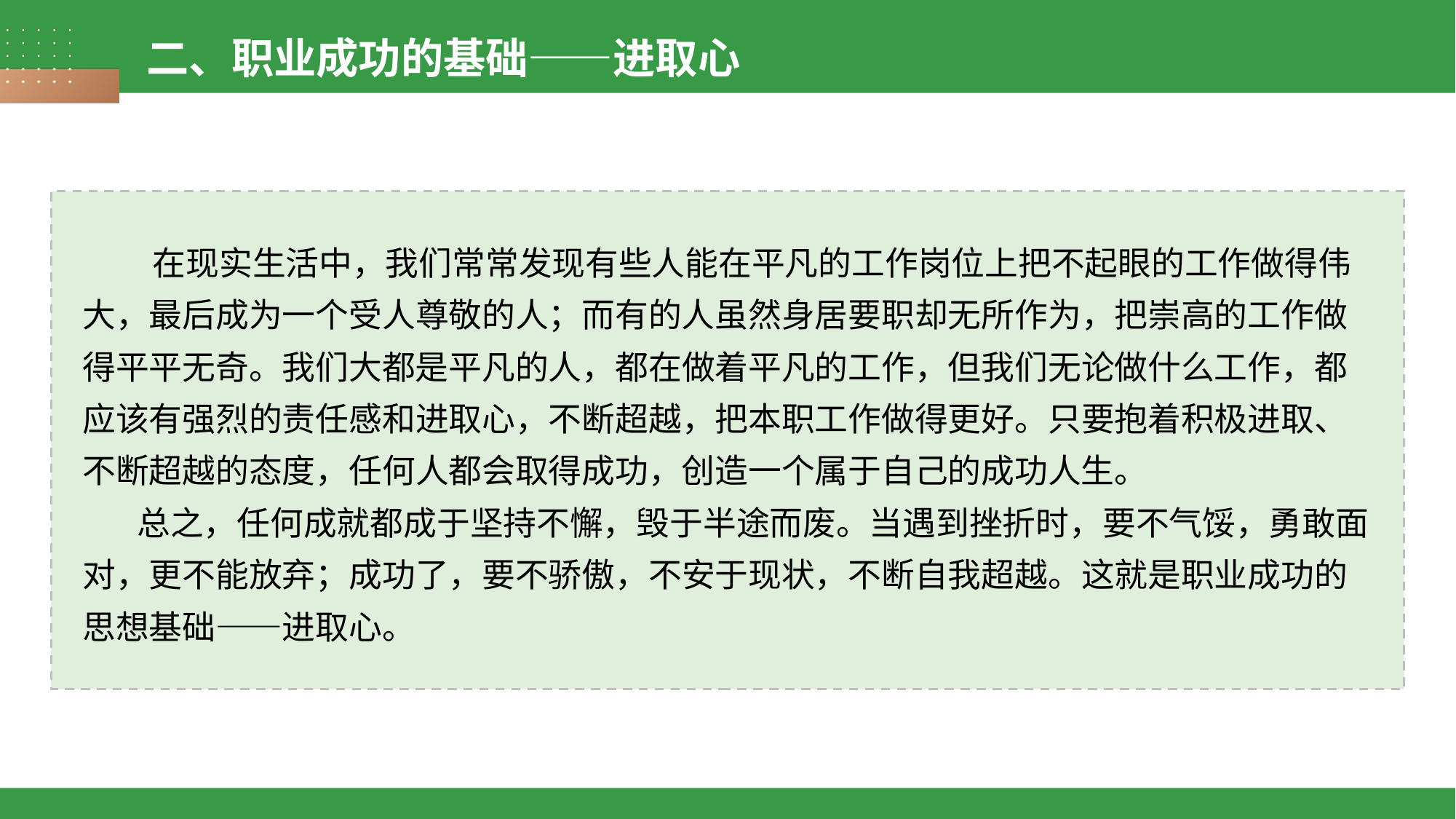

二、职业成功的基础——进取心

 在现实生活中，我们常常发现有些人能在平凡的工作岗位上把不起眼的工作做得伟大，最后成为一个受人尊敬的人；而有的人虽然身居要职却无所作为，把崇高的工作做得平平无奇。我们大都是平凡的人，都在做着平凡的工作，但我们无论做什么工作，都应该有强烈的责任感和进取心，不断超越，把本职工作做得更好。只要抱着积极进取、不断超越的态度，任何人都会取得成功，创造一个属于自己的成功人生。
总之，任何成就都成于坚持不懈，毁于半途而废。当遇到挫折时，要不气馁，勇敢面对，更不能放弃；成功了，要不骄傲，不安于现状，不断自我超越。这就是职业成功的思想基础——进取心。